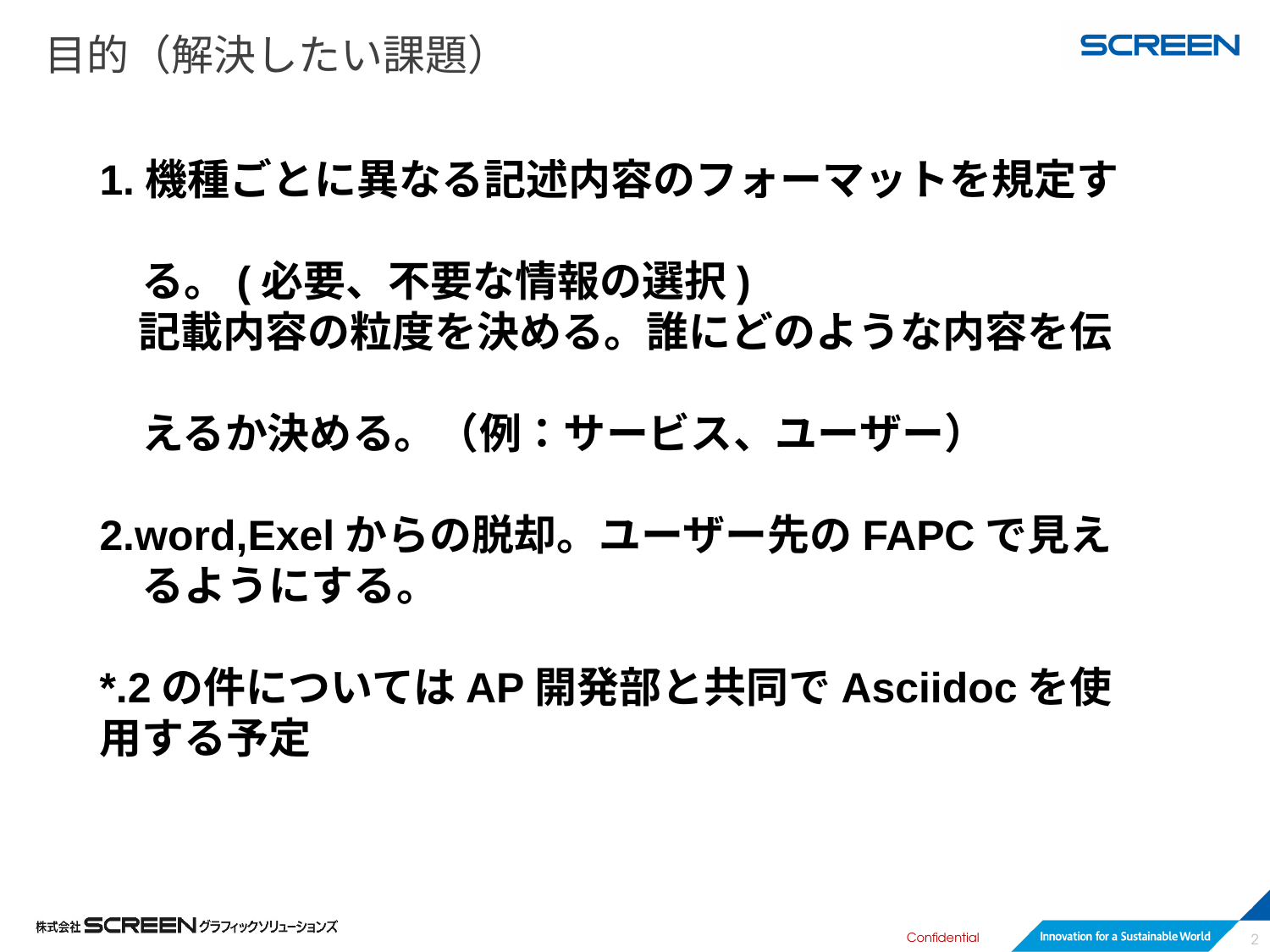

# 目的（解決したい課題）
1.機種ごとに異なる記述内容のフォーマットを規定す
　る。(必要、不要な情報の選択)
   記載内容の粒度を決める。誰にどのような内容を伝
　えるか決める。（例：サービス、ユーザー）

2.word,Exelからの脱却。ユーザー先のFAPCで見え
　るようにする。

*.2の件についてはAP開発部と共同でAsciidocを使用する予定

2